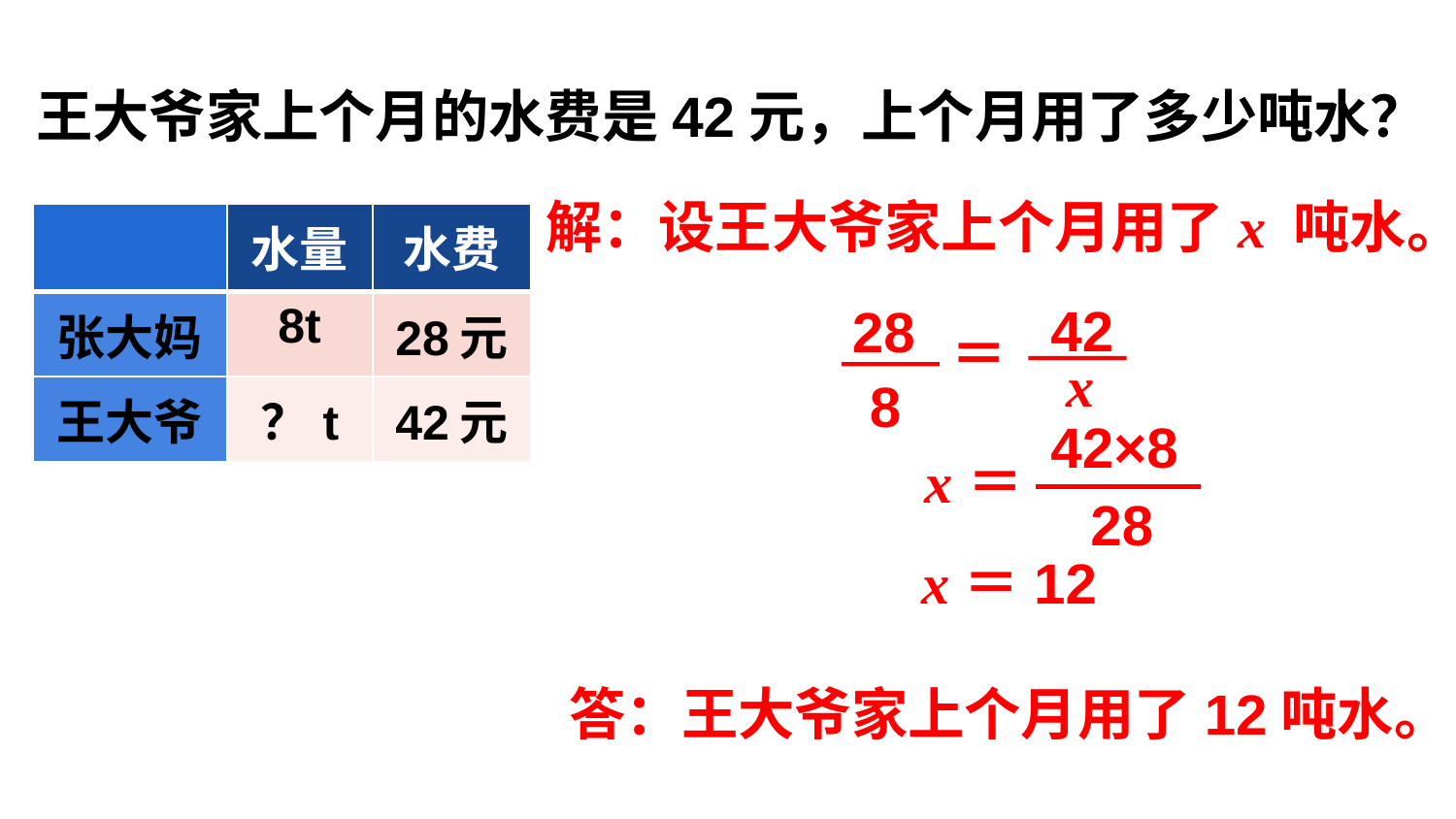

王大爷家上个月的水费是42元，上个月用了多少吨水？
解：设王大爷家上个月用了x 吨水。
|  | 水量 | 水费 |
| --- | --- | --- |
| 张大妈 | 8t | 28元 |
| 王大爷 | ？t | 42元 |
42
x

28
8

＝
42×8
28
x＝
x＝12
答：王大爷家上个月用了12吨水。